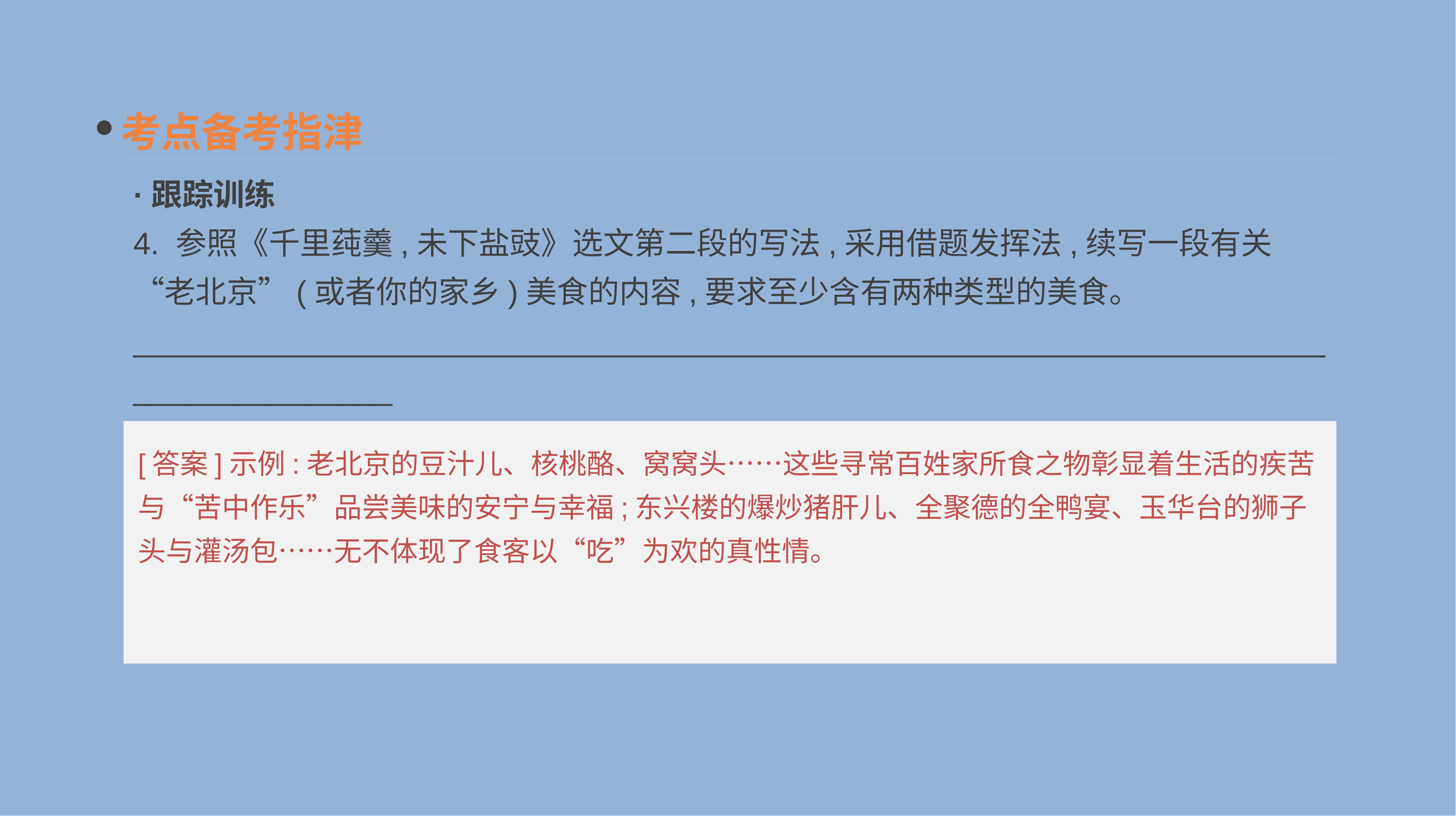

考点备考指津

·跟踪训练
4. 参照《千里莼羹,未下盐豉》选文第二段的写法,采用借题发挥法,续写一段有关“老北京”(或者你的家乡)美食的内容,要求至少含有两种类型的美食。
____________________________________________________________________________________
____________________________________________________________________________________

[答案]示例:老北京的豆汁儿、核桃酪、窝窝头……这些寻常百姓家所食之物彰显着生活的疾苦与“苦中作乐”品尝美味的安宁与幸福;东兴楼的爆炒猪肝儿、全聚德的全鸭宴、玉华台的狮子头与灌汤包……无不体现了食客以“吃”为欢的真性情。